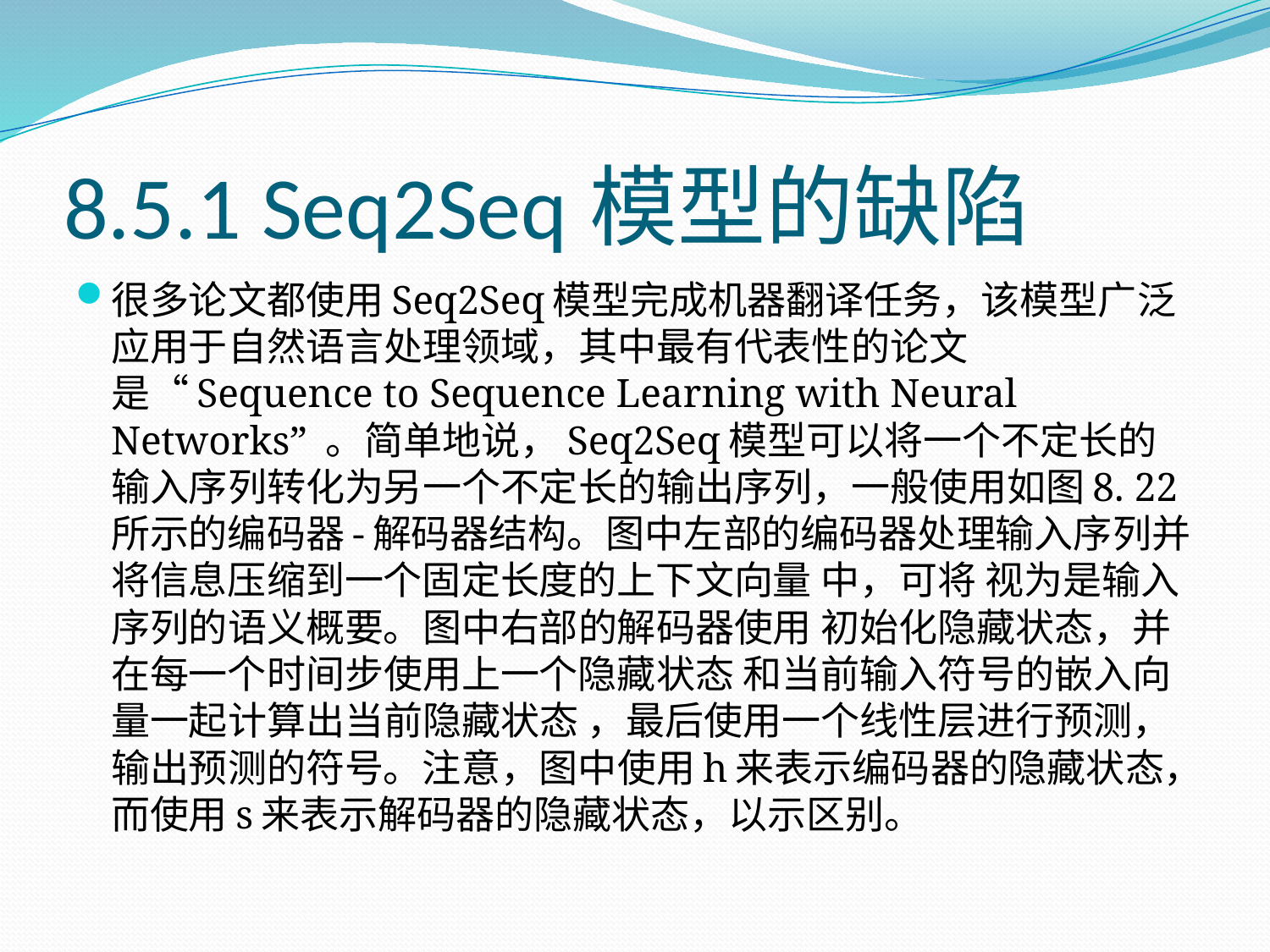

# 8.5.1 Seq2Seq模型的缺陷
很多论文都使用Seq2Seq模型完成机器翻译任务，该模型广泛应用于自然语言处理领域，其中最有代表性的论文是“Sequence to Sequence Learning with Neural Networks” 。简单地说，Seq2Seq模型可以将一个不定长的输入序列转化为另一个不定长的输出序列，一般使用如图8. 22所示的编码器-解码器结构。图中左部的编码器处理输入序列并将信息压缩到一个固定长度的上下文向量 中，可将 视为是输入序列的语义概要。图中右部的解码器使用 初始化隐藏状态，并在每一个时间步使用上一个隐藏状态 和当前输入符号的嵌入向量一起计算出当前隐藏状态 ，最后使用一个线性层进行预测，输出预测的符号。注意，图中使用h来表示编码器的隐藏状态，而使用s来表示解码器的隐藏状态，以示区别。